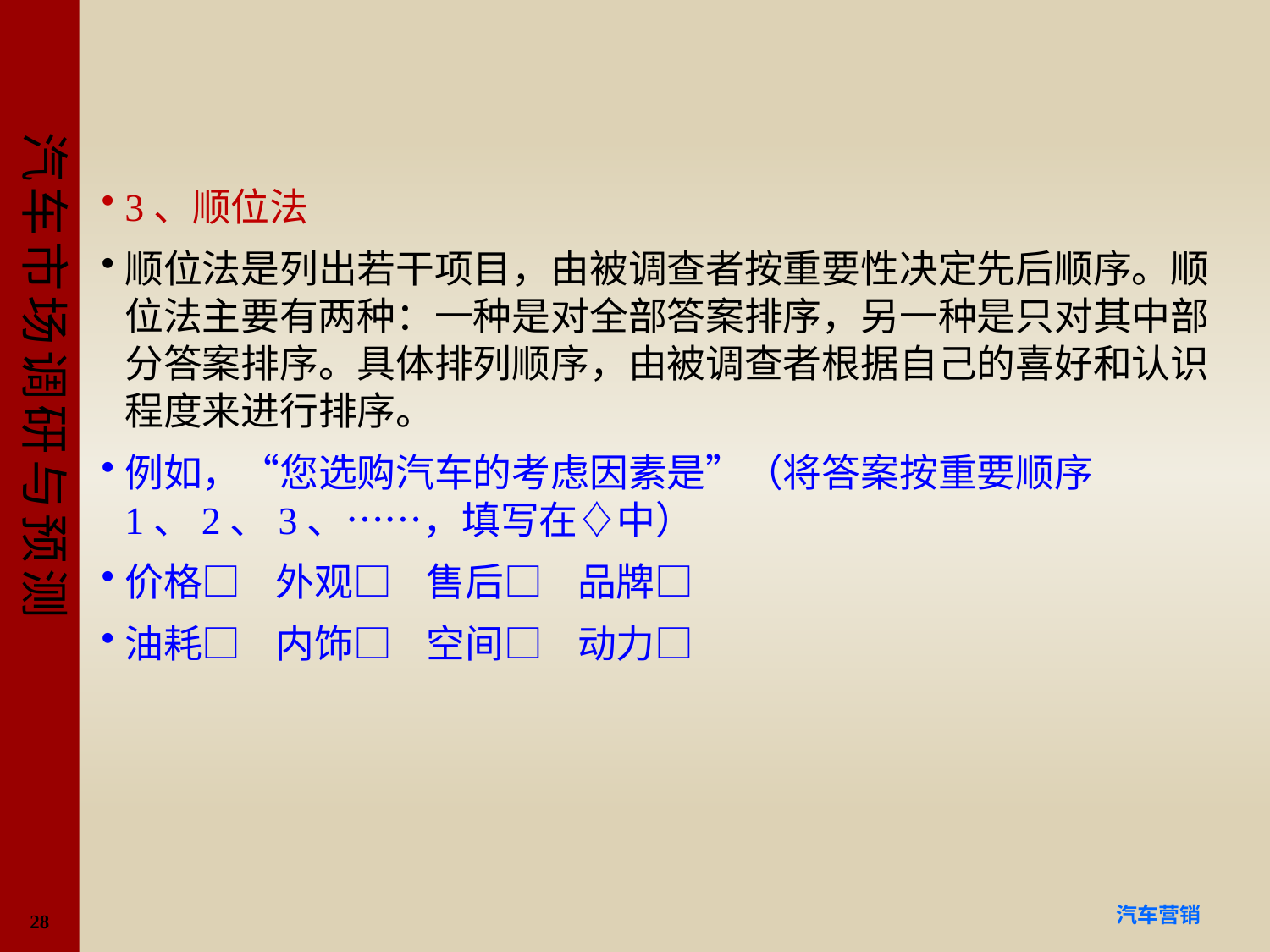

#
3、顺位法
顺位法是列出若干项目，由被调查者按重要性决定先后顺序。顺位法主要有两种：一种是对全部答案排序，另一种是只对其中部分答案排序。具体排列顺序，由被调查者根据自己的喜好和认识程度来进行排序。
例如，“您选购汽车的考虑因素是”（将答案按重要顺序1、2、3、……，填写在♢中）
价格□    外观□    售后□    品牌□
油耗□    内饰□    空间□    动力□

28